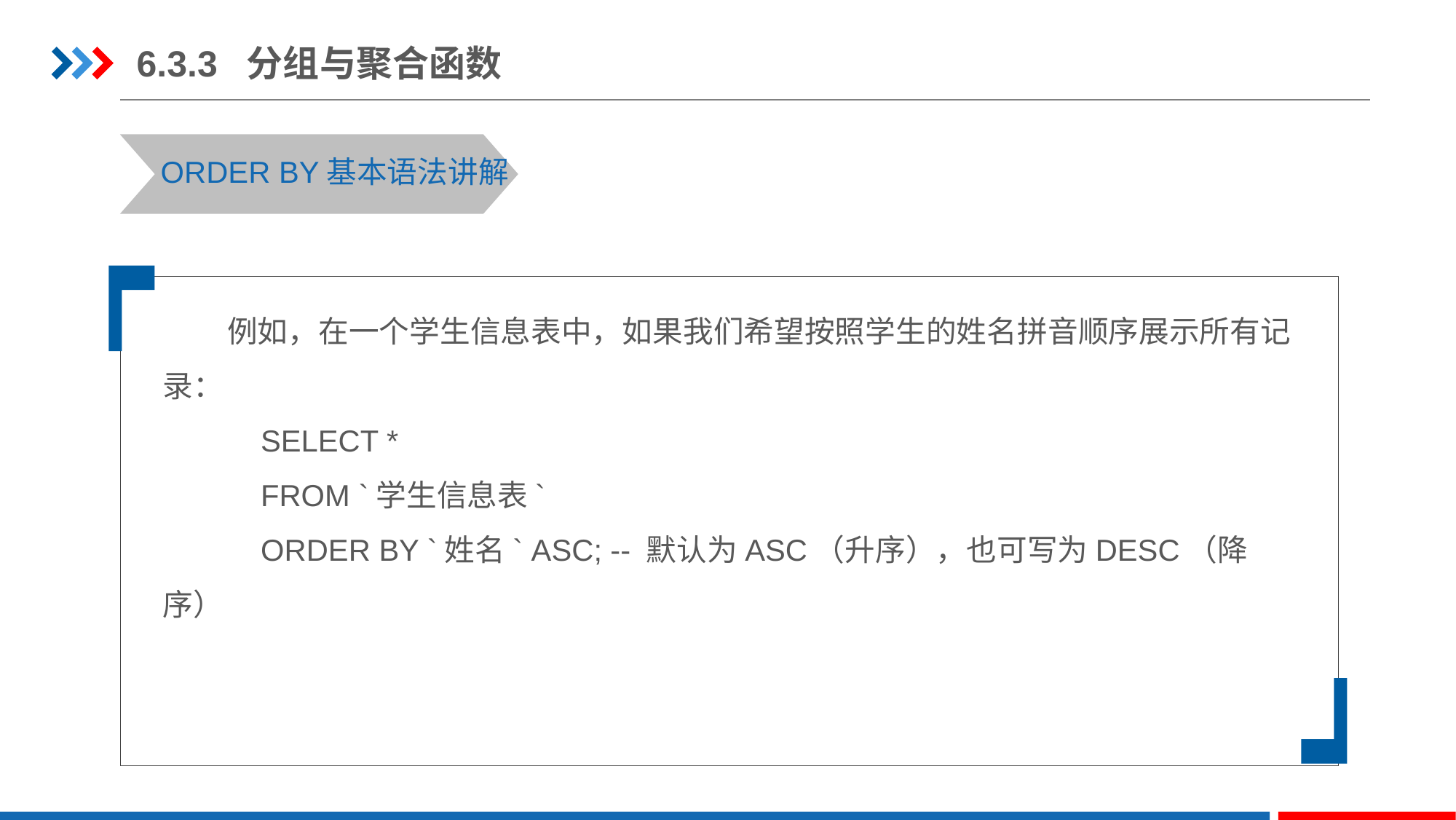

6.3.3  分组与聚合函数

ORDER BY基本语法讲解

例如，在一个学生信息表中，如果我们希望按照学生的姓名拼音顺序展示所有记录：
    SELECT *
    FROM `学生信息表`
    ORDER BY `姓名` ASC; -- 默认为ASC（升序），也可写为DESC（降序）